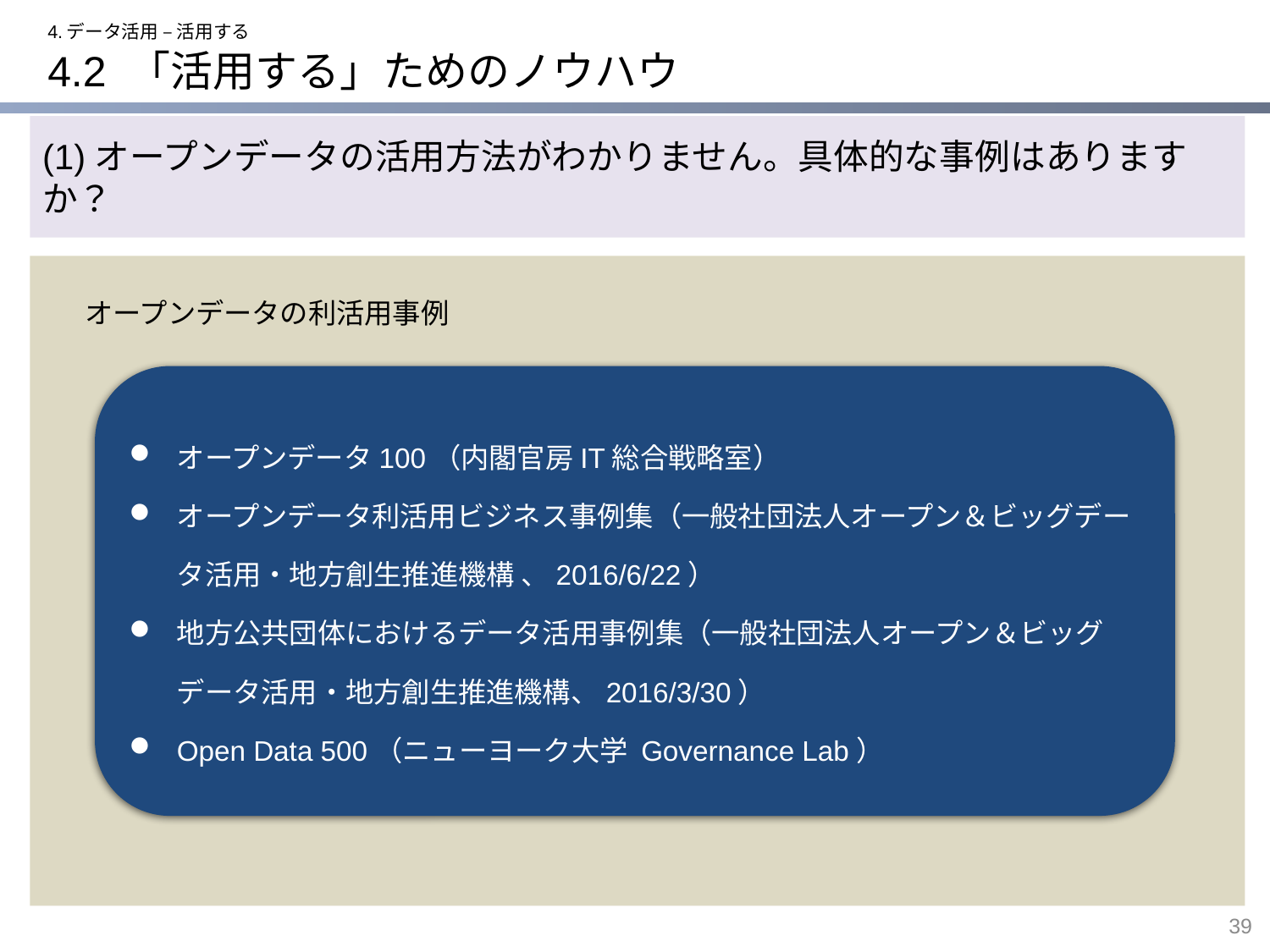

4.データ活用 – 活用する
# 4.2 「活用する」ためのノウハウ
(1)オープンデータの活用方法がわかりません。具体的な事例はありますか？

オープンデータの利活用事例
オープンデータ100（内閣官房IT総合戦略室）
オープンデータ利活用ビジネス事例集（一般社団法人オープン＆ビッグデータ活用・地方創生推進機構 、2016/6/22）
地方公共団体におけるデータ活用事例集（一般社団法人オープン＆ビッグデータ活用・地方創生推進機構、2016/3/30）
Open Data 500（ニューヨーク大学 Governance Lab）
39